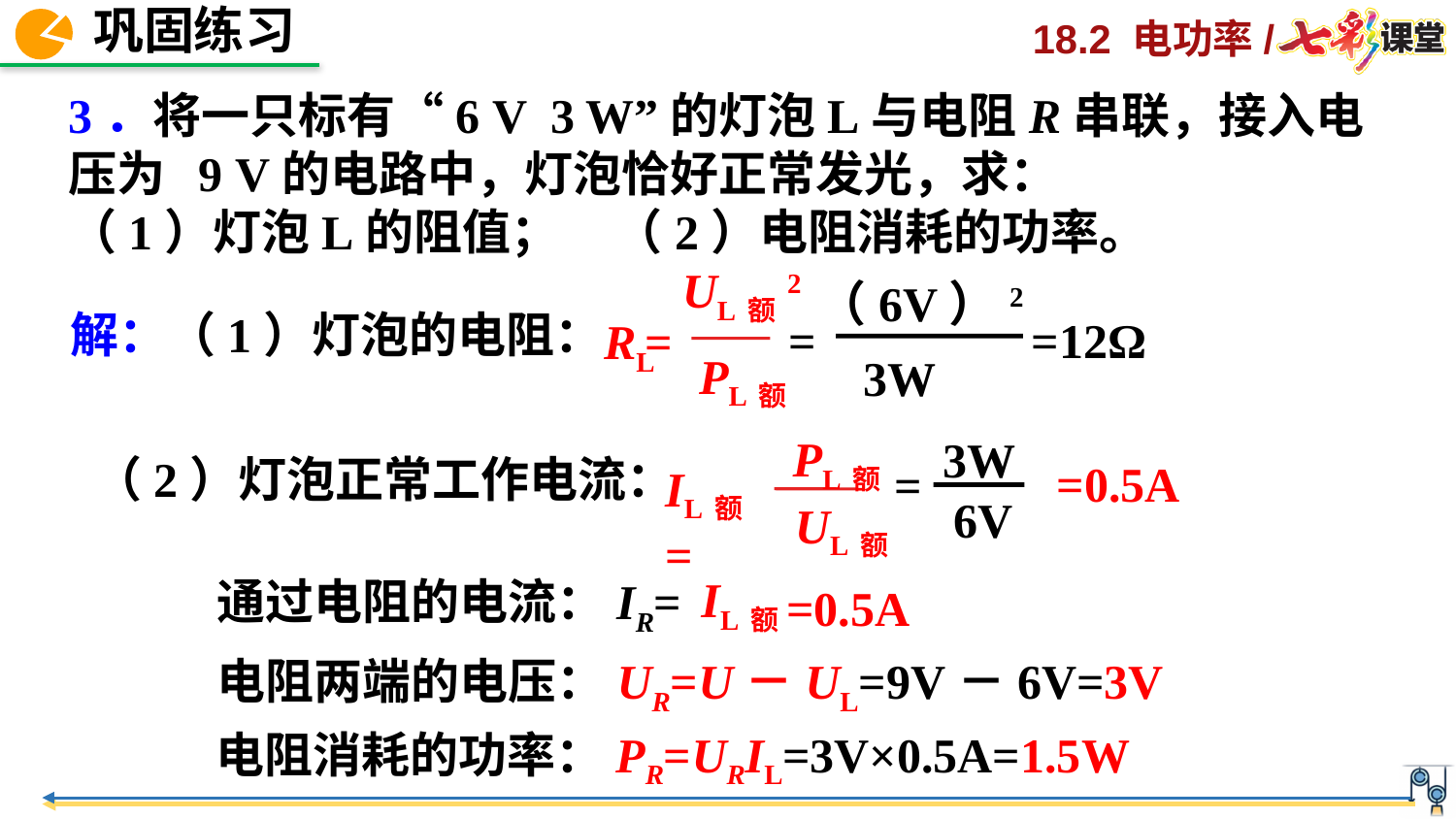

3．将一只标有“6 V  3 W”的灯泡L与电阻R串联，接入电压为  9 V的电路中，灯泡恰好正常发光，求：
（1）灯泡L的阻值；     （2）电阻消耗的功率。
UL额2
=
RL

PL额
（6V）2
=

3W
解：（1）灯泡的电阻：
=12Ω
3W
=
6V

PL额

UL额
（2）灯泡正常工作电流：
=0.5A
IL额=
通过电阻的电流：IR=
IL额
=0.5A
电阻两端的电压：UR=U－UL=9V－6V=3V
电阻消耗的功率：PR=URIL=3V×0.5A=1.5W